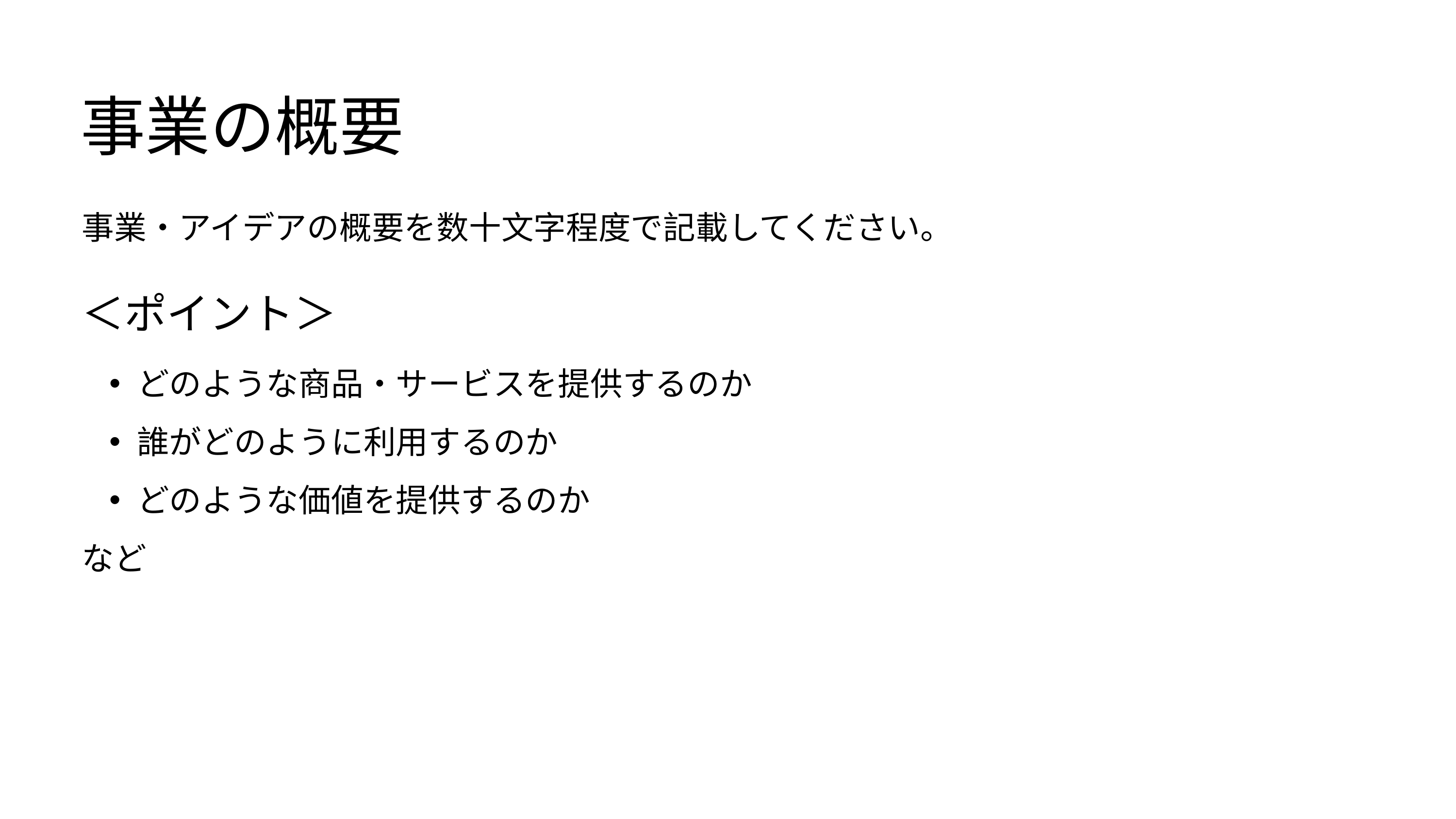

事業の概要
事業・アイデアの概要を数十文字程度で記載してください。
＜ポイント＞
どのような商品・サービスを提供するのか
誰がどのように利用するのか
どのような価値を提供するのか
など